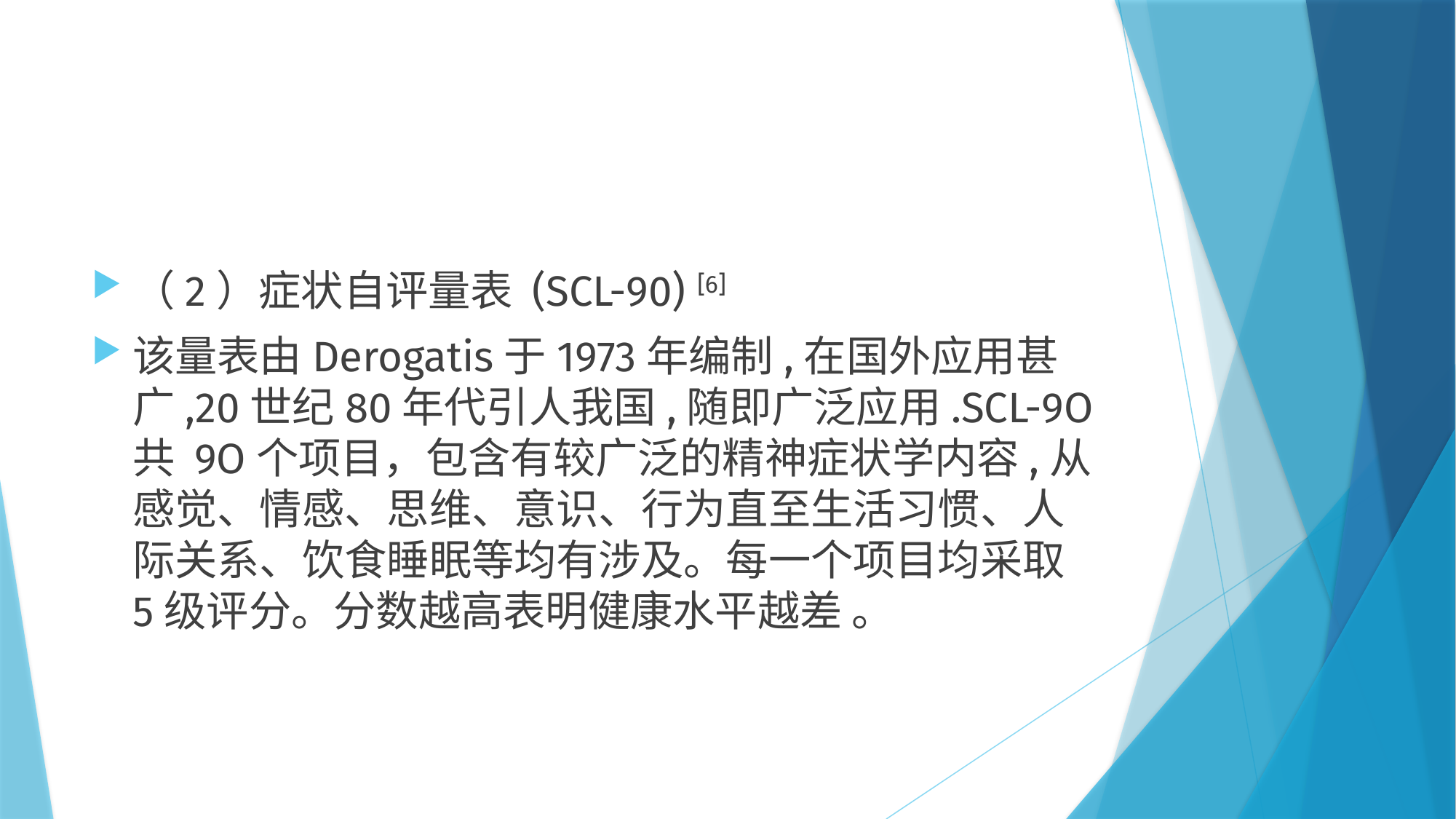

#
（2）症状自评量表 (SCL-90) [6]
该量表由Derogatis于1973年编制,在国外应用甚广,20世纪80年代引人我国,随即广泛应用.SCL-9O共 9O个项目，包含有较广泛的精神症状学内容,从感觉、情感、思维、意识、行为直至生活习惯、人 际关系、饮食睡眠等均有涉及。每一个项目均采取5级评分。分数越高表明健康水平越差 。